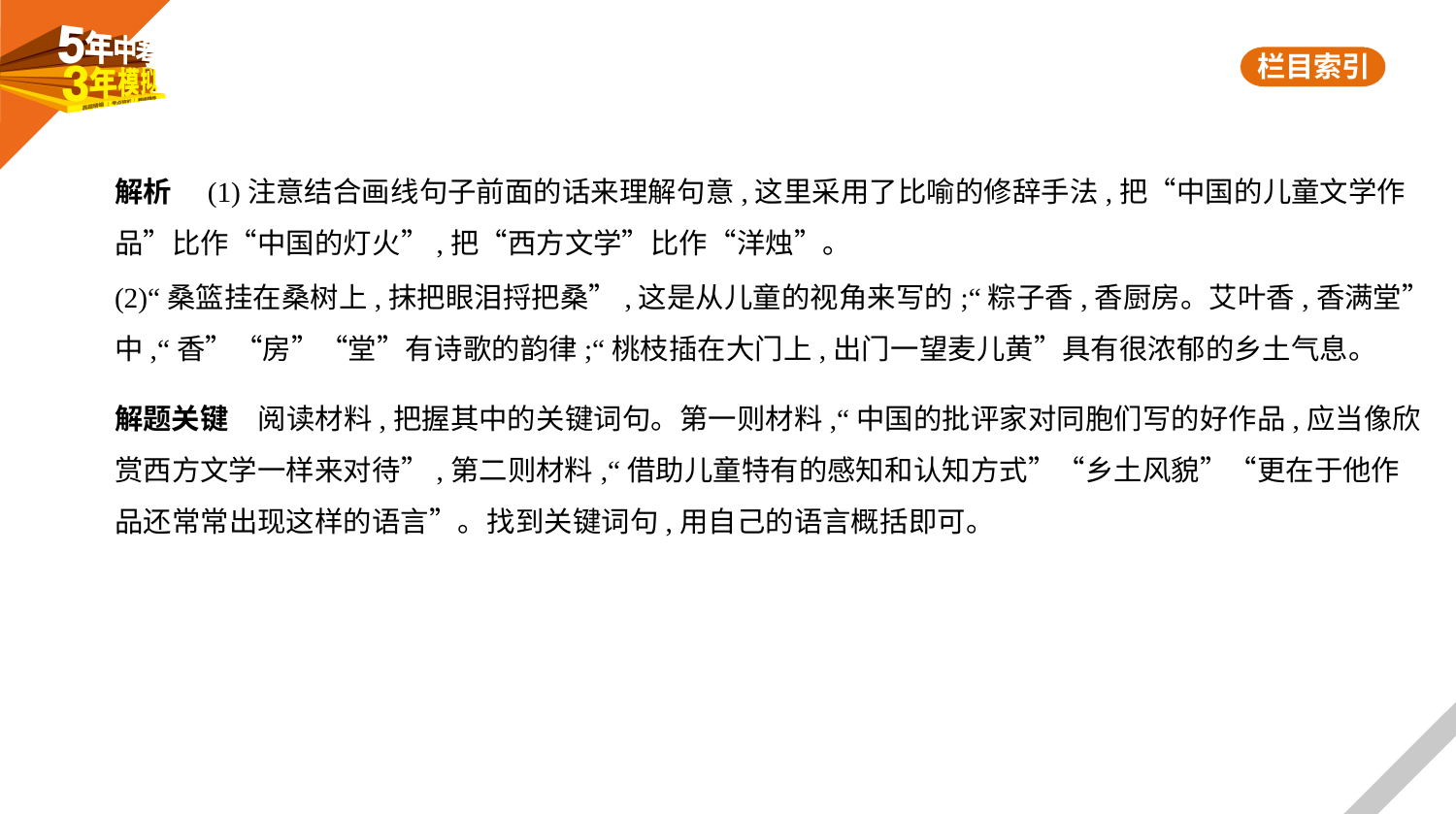

解析　(1)注意结合画线句子前面的话来理解句意,这里采用了比喻的修辞手法,把“中国的儿童文学作
品”比作“中国的灯火”,把“西方文学”比作“洋烛”。
(2)“桑篮挂在桑树上,抹把眼泪捋把桑”,这是从儿童的视角来写的;“粽子香,香厨房。艾叶香,香满堂”
中,“香”“房”“堂”有诗歌的韵律;“桃枝插在大门上,出门一望麦儿黄”具有很浓郁的乡土气息。
解题关键　阅读材料,把握其中的关键词句。第一则材料,“中国的批评家对同胞们写的好作品,应当像欣
赏西方文学一样来对待”,第二则材料,“借助儿童特有的感知和认知方式”“乡土风貌”“更在于他作
品还常常出现这样的语言”。找到关键词句,用自己的语言概括即可。